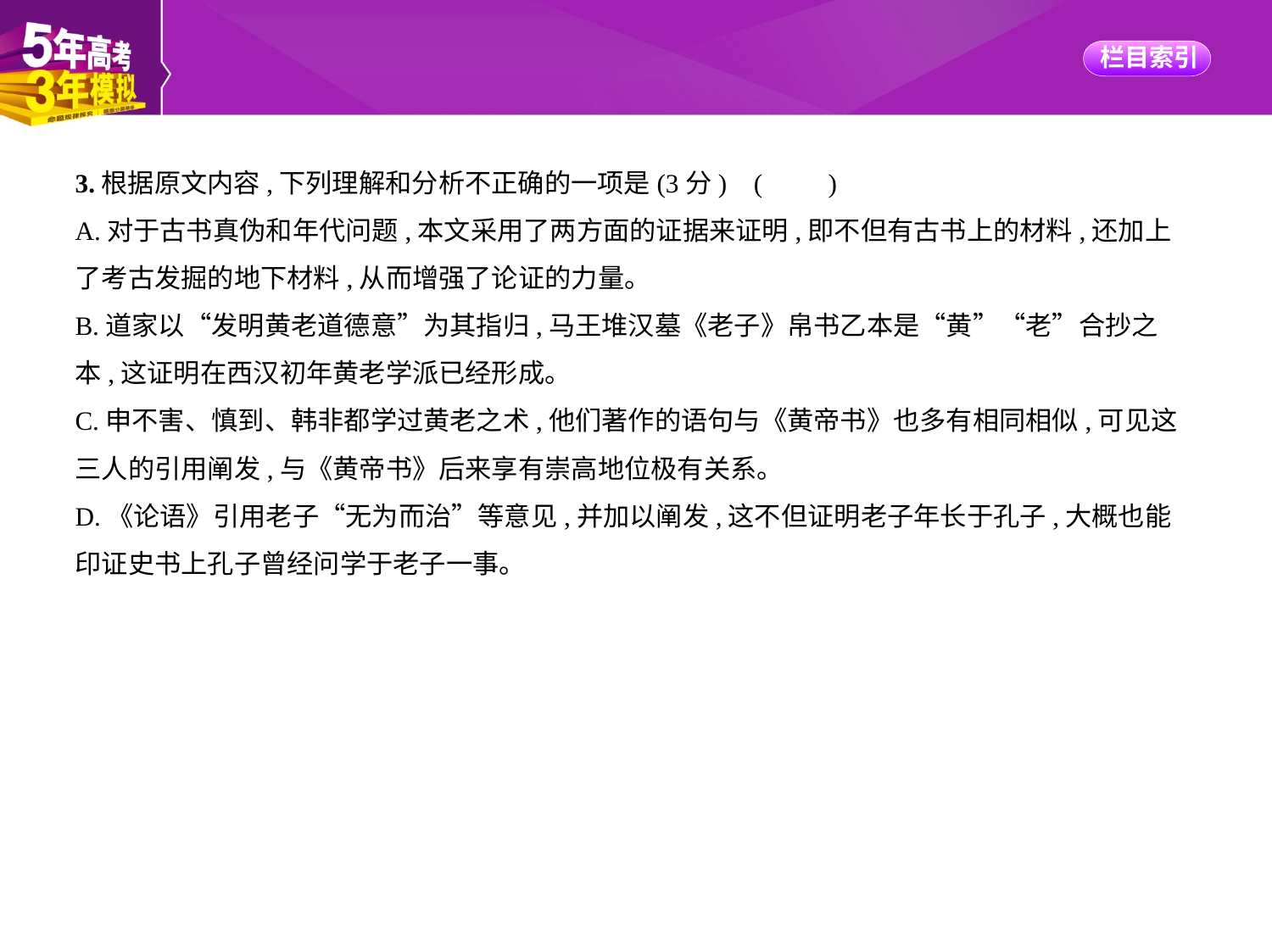

3.根据原文内容,下列理解和分析不正确的一项是(3分) (　　)
A.对于古书真伪和年代问题,本文采用了两方面的证据来证明,即不但有古书上的材料,还加上
了考古发掘的地下材料,从而增强了论证的力量。
B.道家以“发明黄老道德意”为其指归,马王堆汉墓《老子》帛书乙本是“黄”“老”合抄之
本,这证明在西汉初年黄老学派已经形成。
C.申不害、慎到、韩非都学过黄老之术,他们著作的语句与《黄帝书》也多有相同相似,可见这
三人的引用阐发,与《黄帝书》后来享有崇高地位极有关系。
D.《论语》引用老子“无为而治”等意见,并加以阐发,这不但证明老子年长于孔子,大概也能
印证史书上孔子曾经问学于老子一事。